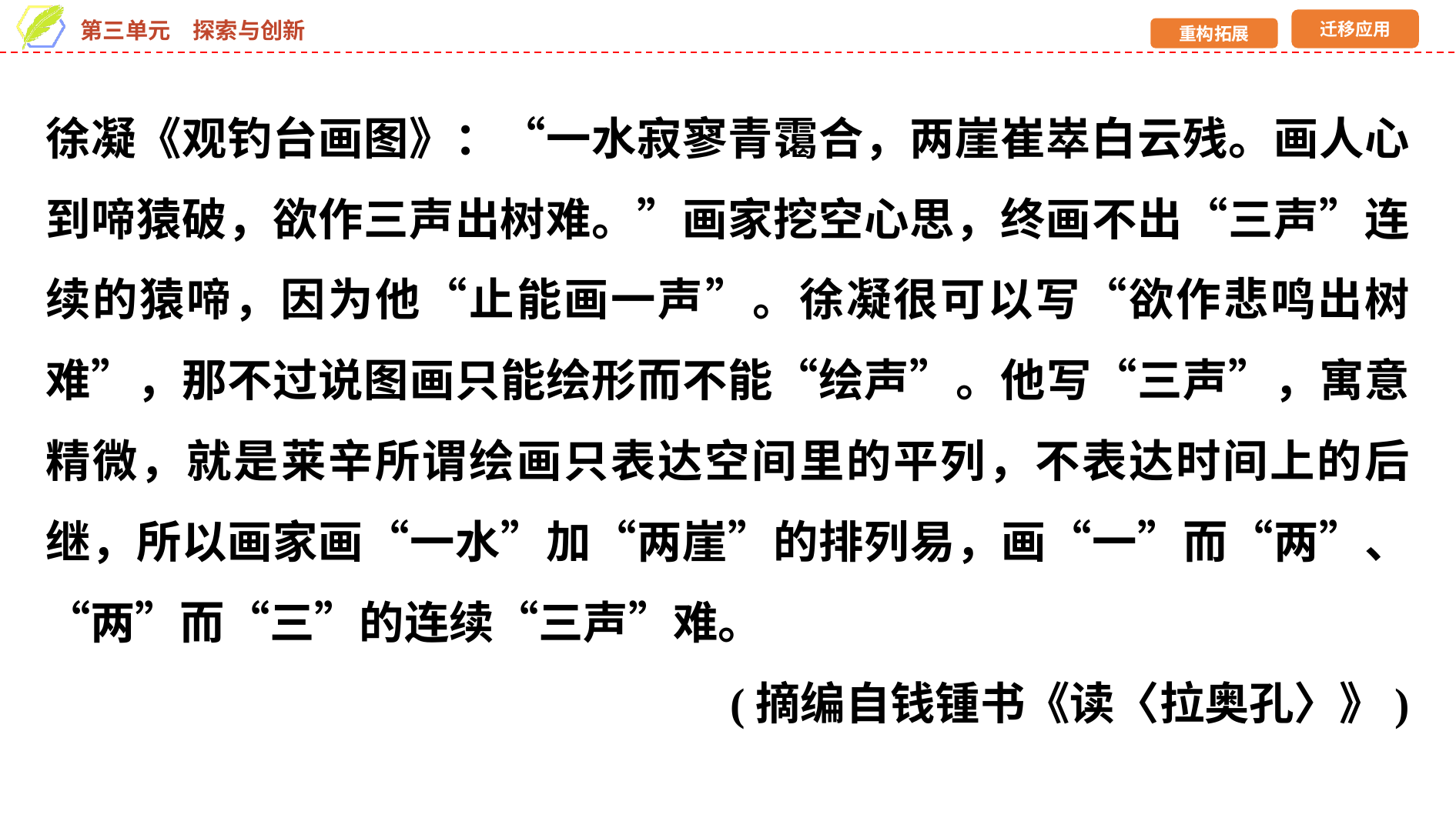

徐凝《观钓台画图》：“一水寂寥青霭合，两崖崔崒白云残。画人心到啼猿破，欲作三声出树难。”画家挖空心思，终画不出“三声”连续的猿啼，因为他“止能画一声”。徐凝很可以写“欲作悲鸣出树难”，那不过说图画只能绘形而不能“绘声”。他写“三声”，寓意精微，就是莱辛所谓绘画只表达空间里的平列，不表达时间上的后继，所以画家画“一水”加“两崖”的排列易，画“一”而“两”、“两”而“三”的连续“三声”难。
(摘编自钱锺书《读〈拉奥孔〉》)